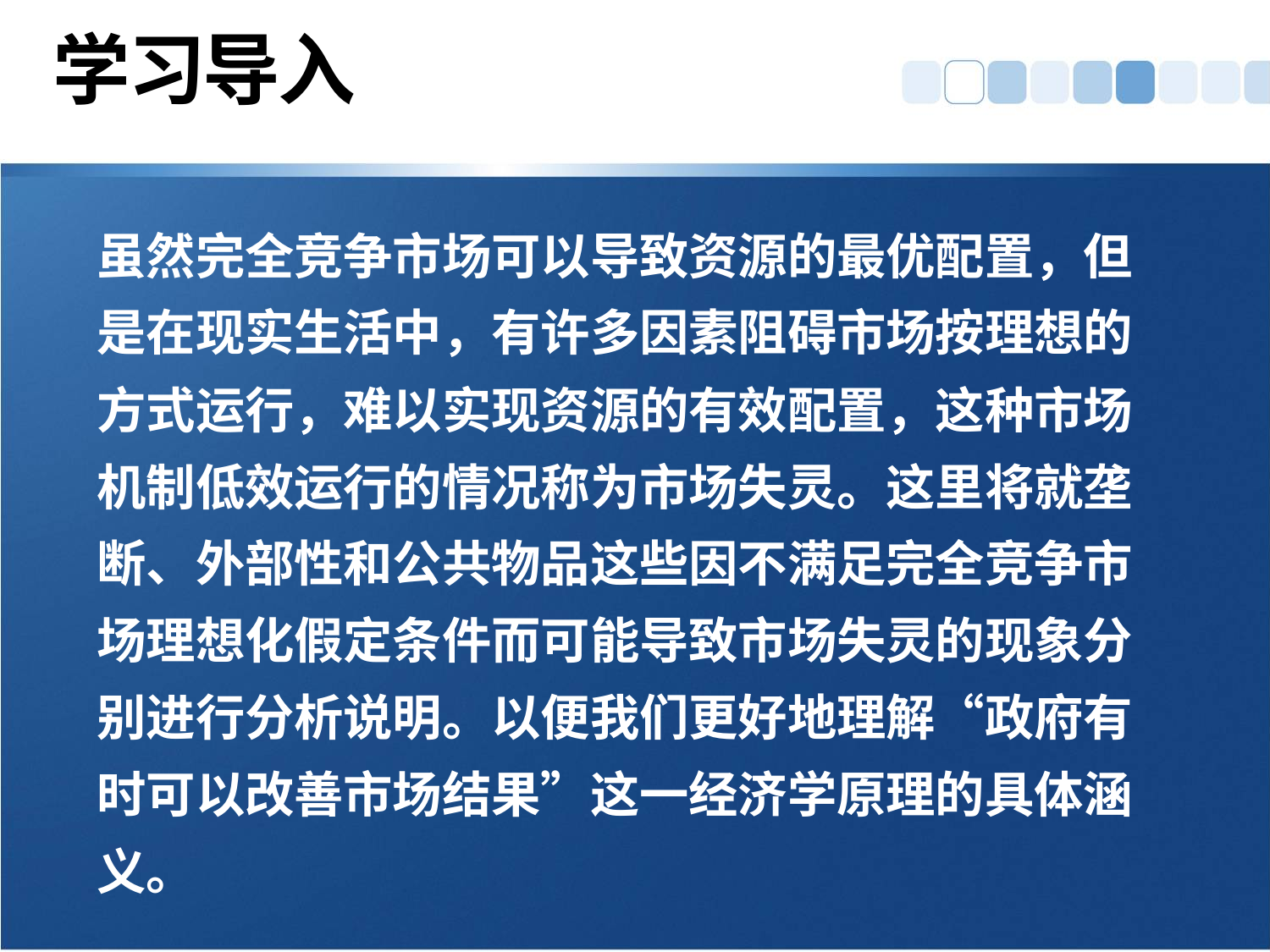

# 学习导入
虽然完全竞争市场可以导致资源的最优配置，但是在现实生活中，有许多因素阻碍市场按理想的方式运行，难以实现资源的有效配置，这种市场机制低效运行的情况称为市场失灵。这里将就垄断、外部性和公共物品这些因不满足完全竞争市场理想化假定条件而可能导致市场失灵的现象分别进行分析说明。以便我们更好地理解“政府有时可以改善市场结果”这一经济学原理的具体涵义。